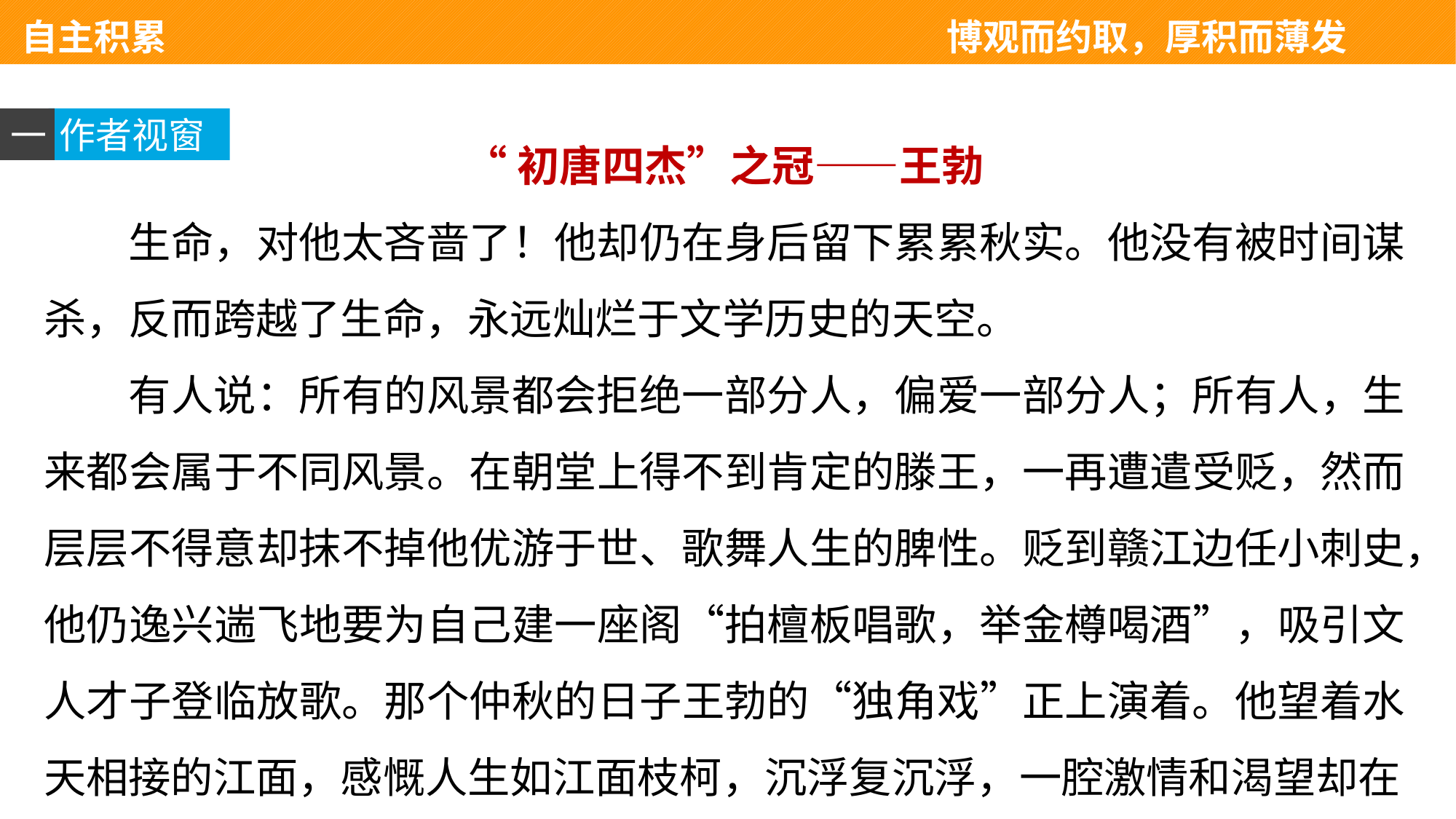

自主积累                                 　　　　　　　　　　　　　　博观而约取，厚积而薄发
一
“初唐四杰”之冠——王勃
生命，对他太吝啬了！他却仍在身后留下累累秋实。他没有被时间谋杀，反而跨越了生命，永远灿烂于文学历史的天空。
有人说：所有的风景都会拒绝一部分人，偏爱一部分人；所有人，生来都会属于不同风景。在朝堂上得不到肯定的滕王，一再遭遣受贬，然而层层不得意却抹不掉他优游于世、歌舞人生的脾性。贬到赣江边任小刺史，他仍逸兴遄飞地要为自己建一座阁“拍檀板唱歌，举金樽喝酒”，吸引文人才子登临放歌。那个仲秋的日子王勃的“独角戏”正上演着。他望着水天相接的江面，感慨人生如江面枝柯，沉浮复沉浮，一腔激情和渴望却在
作者视窗